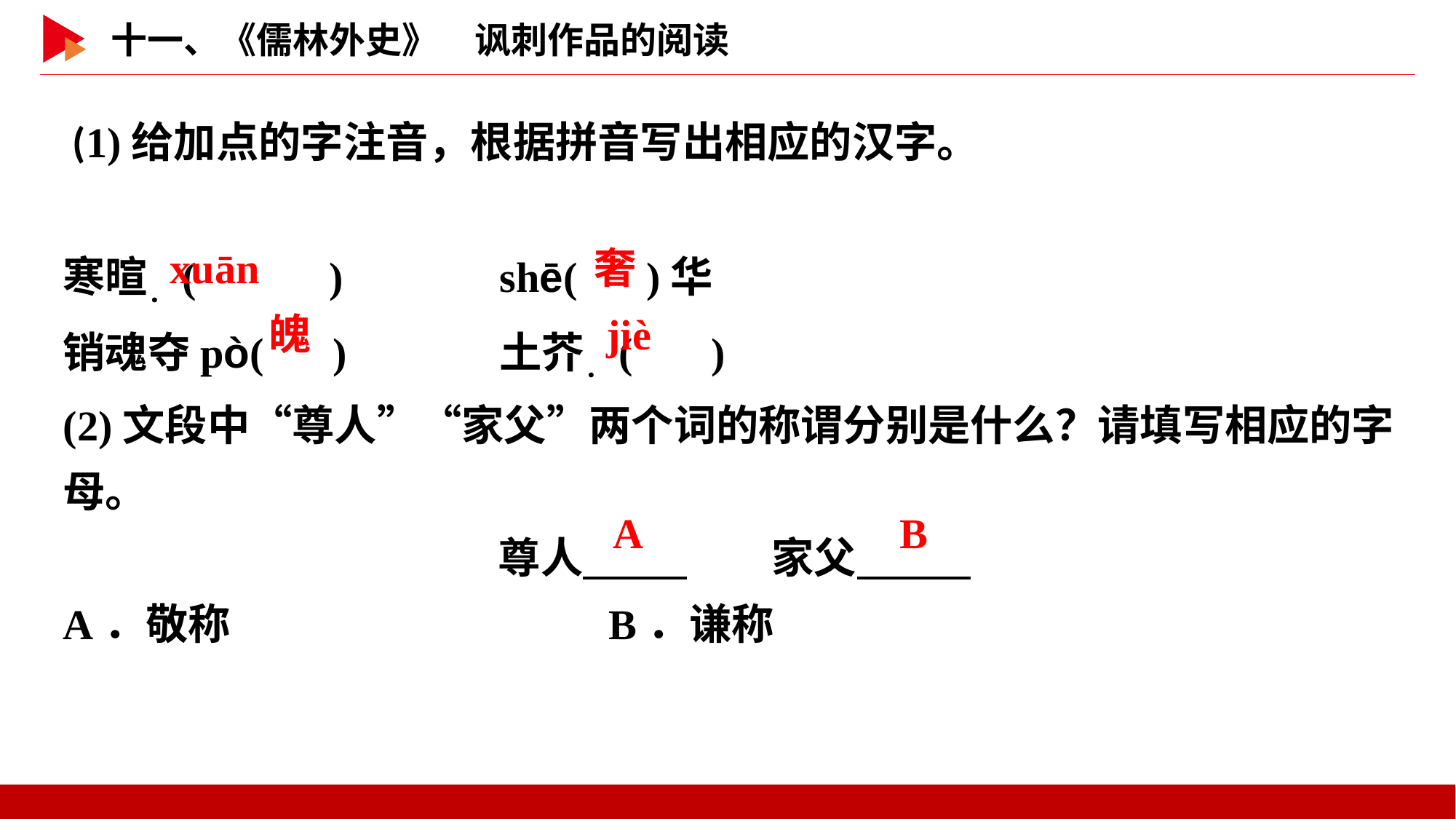

(1)给加点的字注音，根据拼音写出相应的汉字。

寒暄．(            )		shē(      )华
销魂夺pò(      )		土芥．(       )
(2)文段中“尊人”“家父”两个词的称谓分别是什么？请填写相应的字母。
尊人　  　　　家父
A．敬称　　　　　		B．谦称
 xuān
 奢
 魄
 jiè
A
B